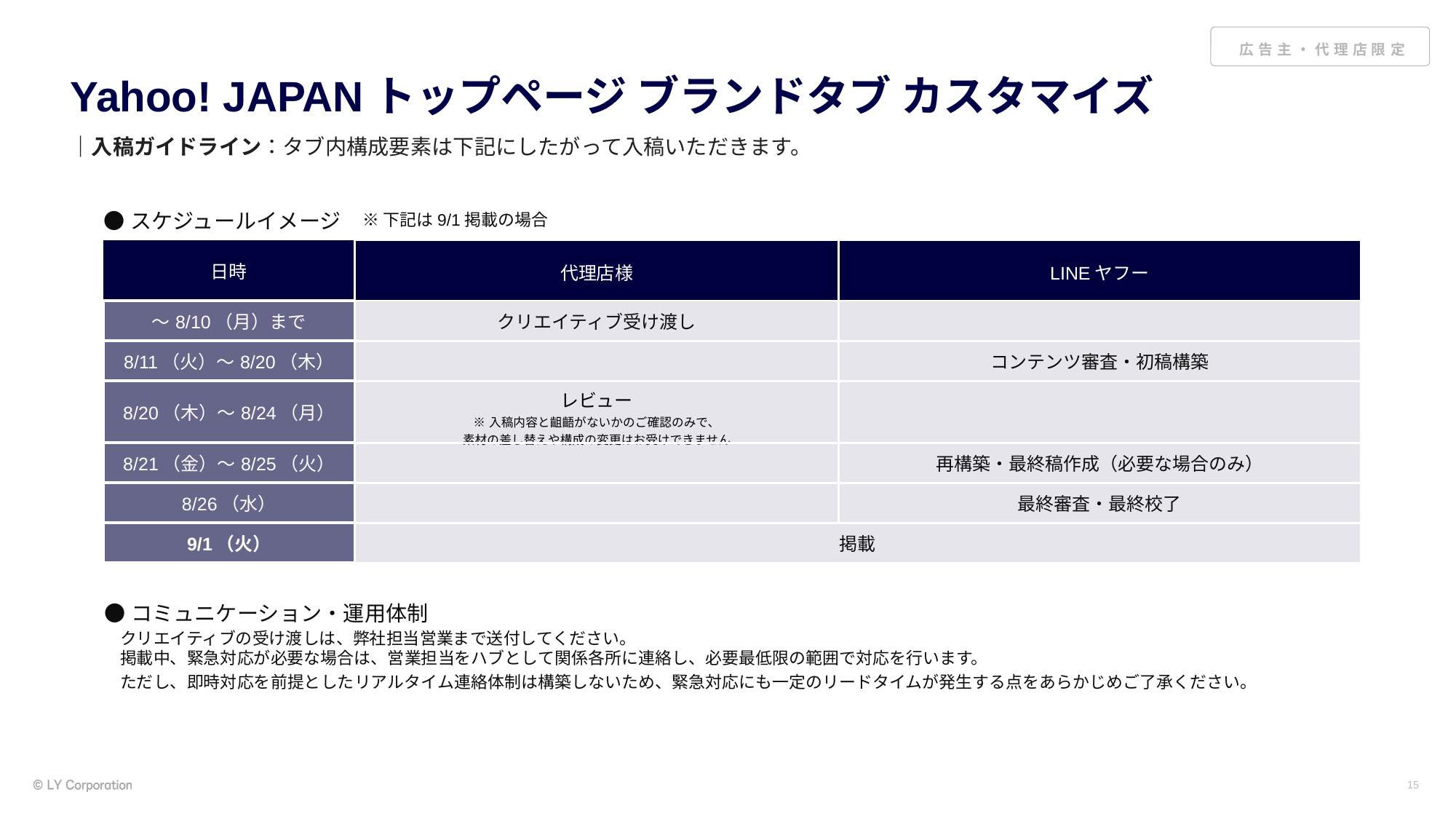

# Yahoo! JAPANトップページ ブランドタブ カスタマイズ
｜入稿ガイドライン：タブ内構成要素は下記にしたがって入稿いただきます。
●スケジュールイメージ
※下記は9/1掲載の場合
| 日時 | 代理店様 | LINEヤフー |
| --- | --- | --- |
| ～8/10（月）まで | クリエイティブ受け渡し |  |
| 8/11（火）～8/20（木） |  | コンテンツ審査・初稿構築 |
| 8/20（木）～8/24（月） | レビュー ※入稿内容と齟齬がないかのご確認のみで、 素材の差し替えや構成の変更はお受けできません |  |
| 8/21（金）～8/25（火） |  | 再構築・最終稿作成（必要な場合のみ） |
| 8/26（水） |  | 最終審査・最終校了 |
| 9/1（火） | 掲載 |  |
●コミュニケーション・運用体制
クリエイティブの受け渡しは、弊社担当営業まで送付してください。
掲載中、緊急対応が必要な場合は、営業担当をハブとして関係各所に連絡し、必要最低限の範囲で対応を行います。
ただし、即時対応を前提としたリアルタイム連絡体制は構築しないため、緊急対応にも一定のリードタイムが発生する点をあらかじめご了承ください。